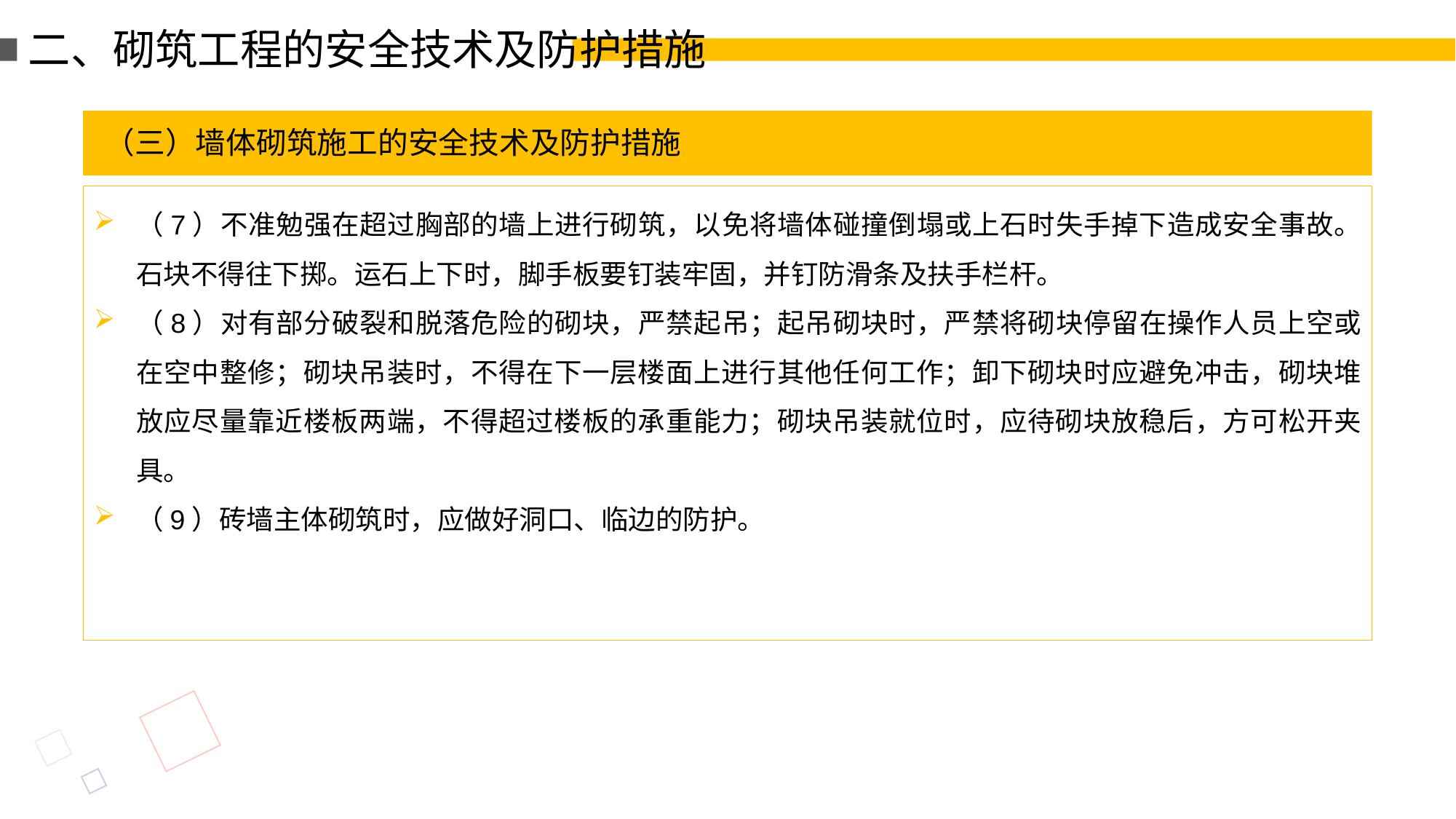

二、砌筑工程的安全技术及防护措施
（三）墙体砌筑施工的安全技术及防护措施
（7）不准勉强在超过胸部的墙上进行砌筑，以免将墙体碰撞倒塌或上石时失手掉下造成安全事故。石块不得往下掷。运石上下时，脚手板要钉装牢固，并钉防滑条及扶手栏杆。
（8）对有部分破裂和脱落危险的砌块，严禁起吊；起吊砌块时，严禁将砌块停留在操作人员上空或在空中整修；砌块吊装时，不得在下一层楼面上进行其他任何工作；卸下砌块时应避免冲击，砌块堆放应尽量靠近楼板两端，不得超过楼板的承重能力；砌块吊装就位时，应待砌块放稳后，方可松开夹具。
（9）砖墙主体砌筑时，应做好洞口、临边的防护。